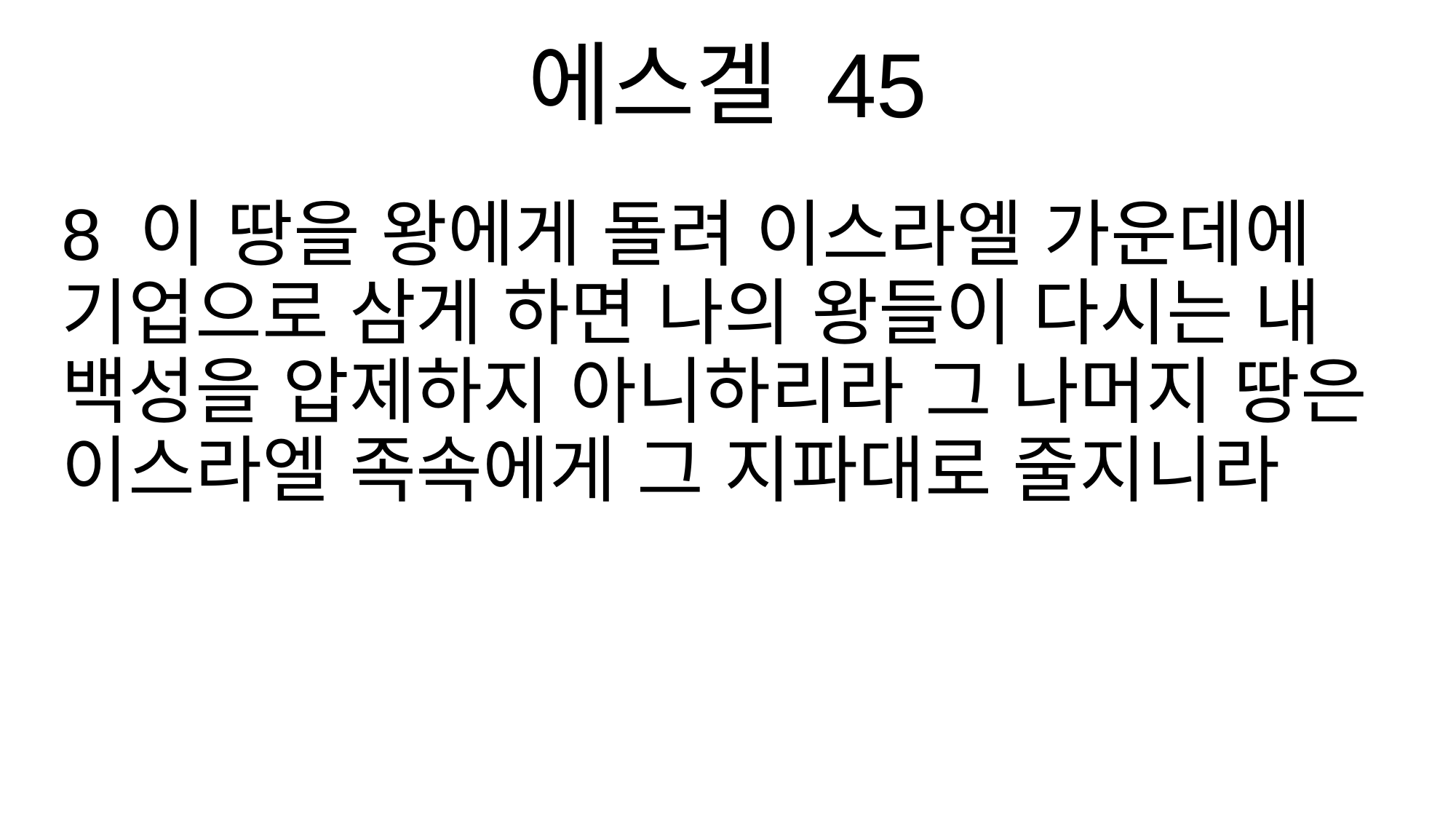

에스겔 45
8 이 땅을 왕에게 돌려 이스라엘 가운데에 기업으로 삼게 하면 나의 왕들이 다시는 내 백성을 압제하지 아니하리라 그 나머지 땅은 이스라엘 족속에게 그 지파대로 줄지니라